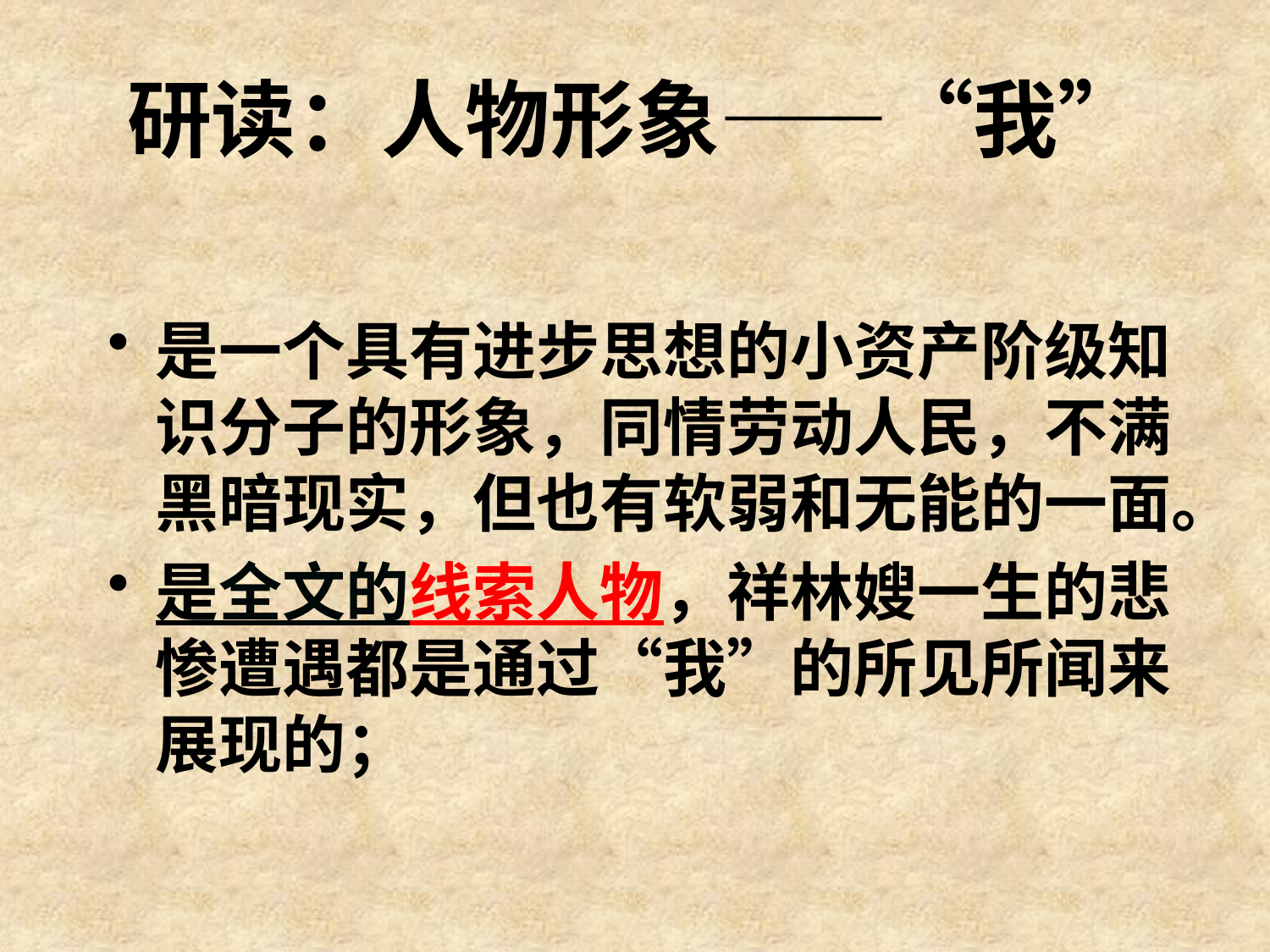

# 研读：人物形象——“我”
是一个具有进步思想的小资产阶级知识分子的形象，同情劳动人民，不满黑暗现实，但也有软弱和无能的一面。
是全文的线索人物，祥林嫂一生的悲惨遭遇都是通过“我”的所见所闻来展现的；